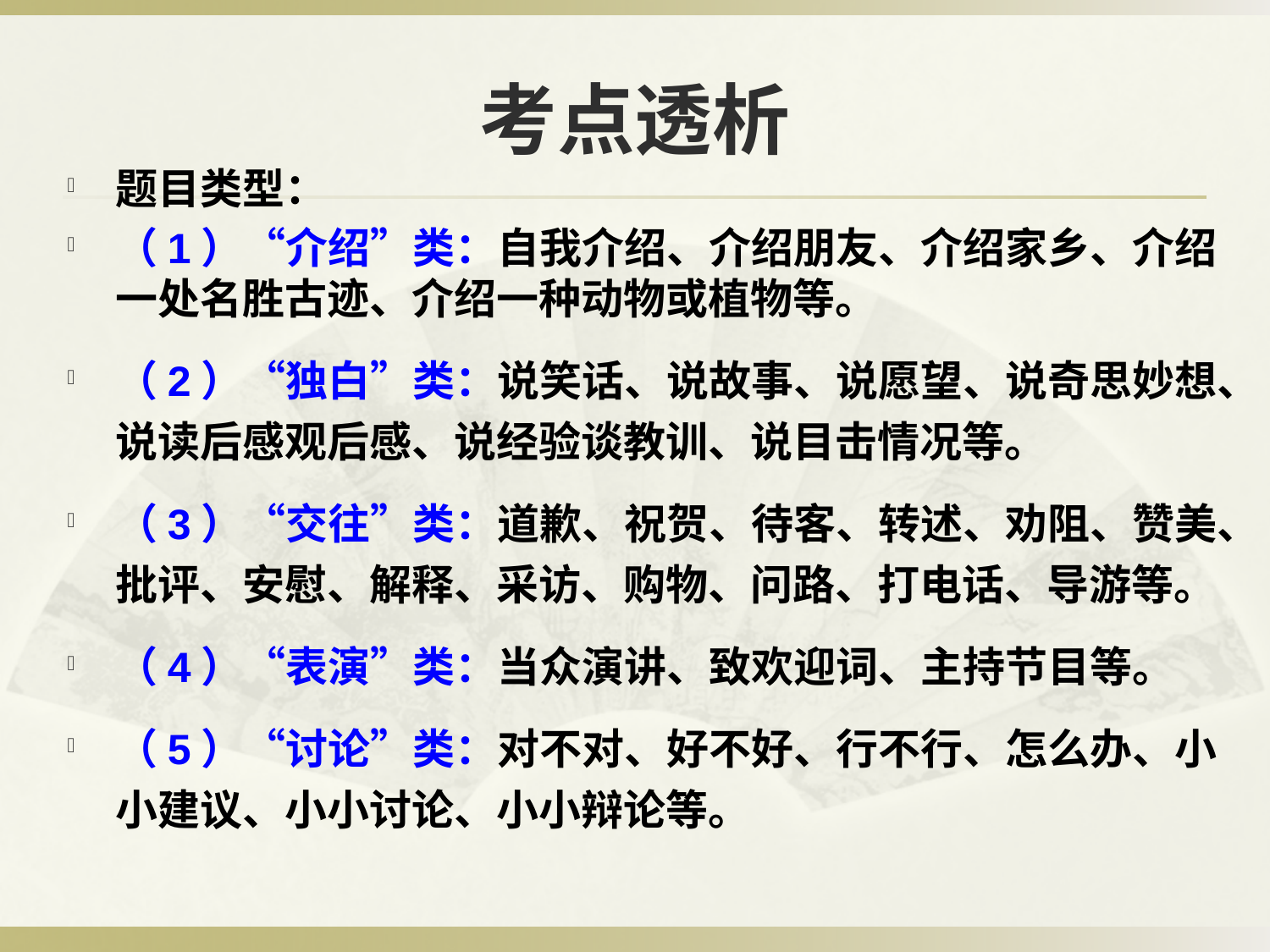

# 考点透析
题目类型：
（1）“介绍”类：自我介绍、介绍朋友、介绍家乡、介绍一处名胜古迹、介绍一种动物或植物等。
（2）“独白”类：说笑话、说故事、说愿望、说奇思妙想、说读后感观后感、说经验谈教训、说目击情况等。
（3）“交往”类：道歉、祝贺、待客、转述、劝阻、赞美、批评、安慰、解释、采访、购物、问路、打电话、导游等。
（4）“表演”类：当众演讲、致欢迎词、主持节目等。
（5）“讨论”类：对不对、好不好、行不行、怎么办、小小建议、小小讨论、小小辩论等。